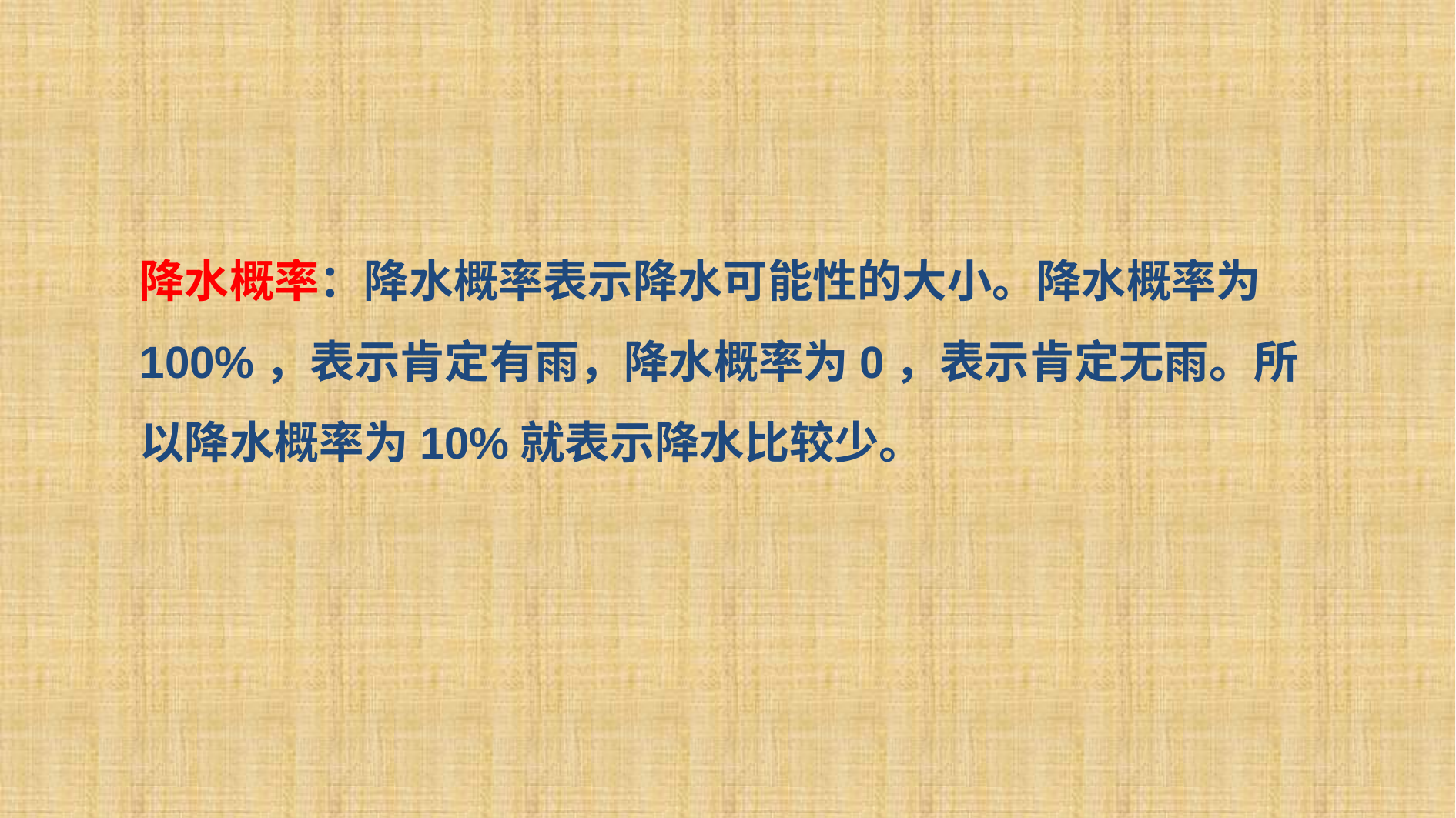

降水概率：降水概率表示降水可能性的大小。降水概率为100%，表示肯定有雨，降水概率为0，表示肯定无雨。所以降水概率为10%就表示降水比较少。